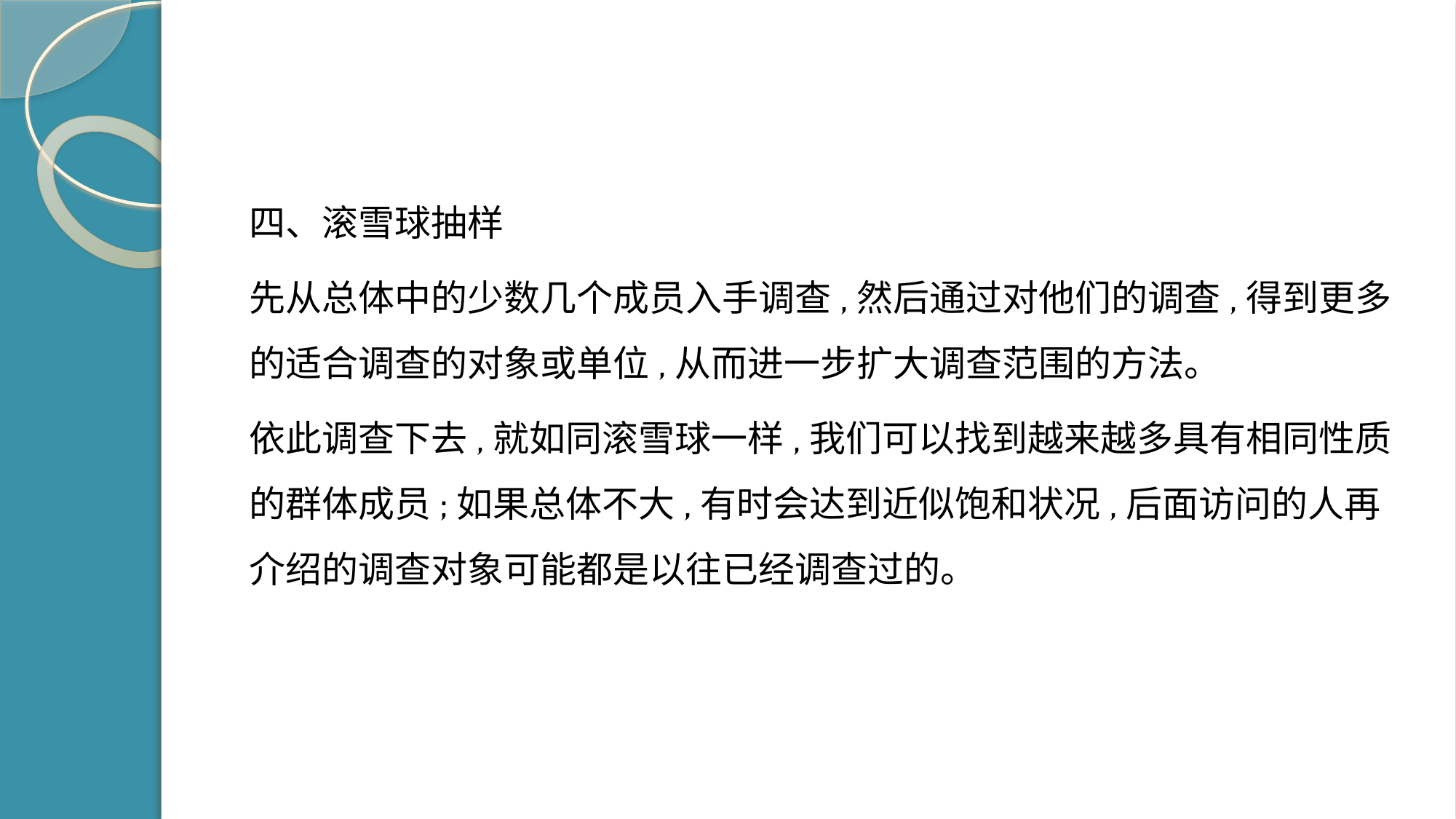

#
四、滚雪球抽样
先从总体中的少数几个成员入手调查,然后通过对他们的调查,得到更多的适合调查的对象或单位,从而进一步扩大调查范围的方法。
依此调查下去,就如同滚雪球一样,我们可以找到越来越多具有相同性质的群体成员;如果总体不大,有时会达到近似饱和状况,后面访问的人再介绍的调查对象可能都是以往已经调查过的。